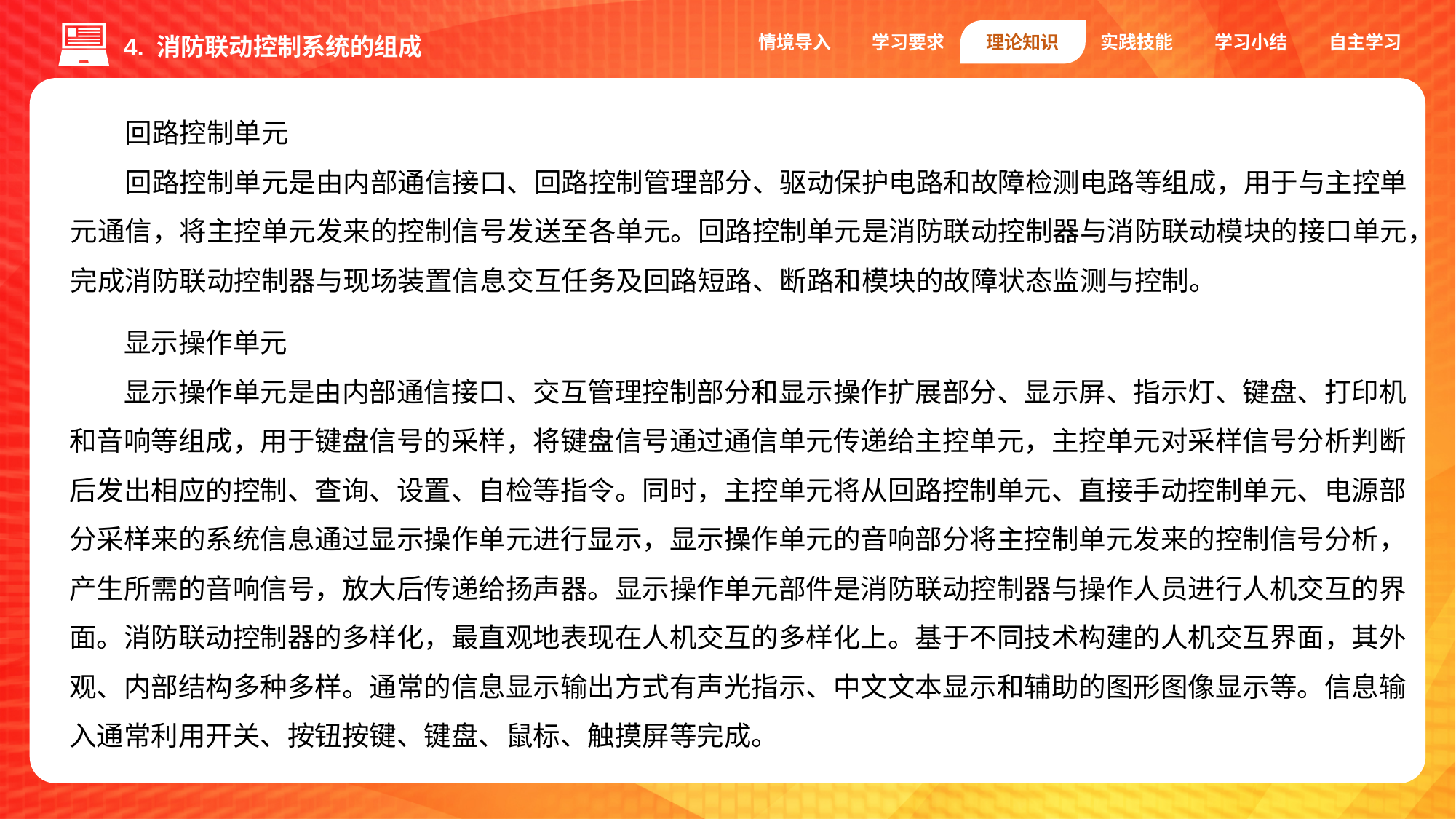

情境导入
学习要求
理论知识
实践技能
学习小结
自主学习

4. 消防联动控制系统的组成
回路控制单元
回路控制单元是由内部通信接口、回路控制管理部分、驱动保护电路和故障检测电路等组成，用于与主控单元通信，将主控单元发来的控制信号发送至各单元。回路控制单元是消防联动控制器与消防联动模块的接口单元，完成消防联动控制器与现场装置信息交互任务及回路短路、断路和模块的故障状态监测与控制。
显示操作单元
显示操作单元是由内部通信接口、交互管理控制部分和显示操作扩展部分、显示屏、指示灯、键盘、打印机和音响等组成，用于键盘信号的采样，将键盘信号通过通信单元传递给主控单元，主控单元对采样信号分析判断后发出相应的控制、查询、设置、自检等指令。同时，主控单元将从回路控制单元、直接手动控制单元、电源部分采样来的系统信息通过显示操作单元进行显示，显示操作单元的音响部分将主控制单元发来的控制信号分析，产生所需的音响信号，放大后传递给扬声器。显示操作单元部件是消防联动控制器与操作人员进行人机交互的界面。消防联动控制器的多样化，最直观地表现在人机交互的多样化上。基于不同技术构建的人机交互界面，其外观、内部结构多种多样。通常的信息显示输出方式有声光指示、中文文本显示和辅助的图形图像显示等。信息输入通常利用开关、按钮按键、键盘、鼠标、触摸屏等完成。